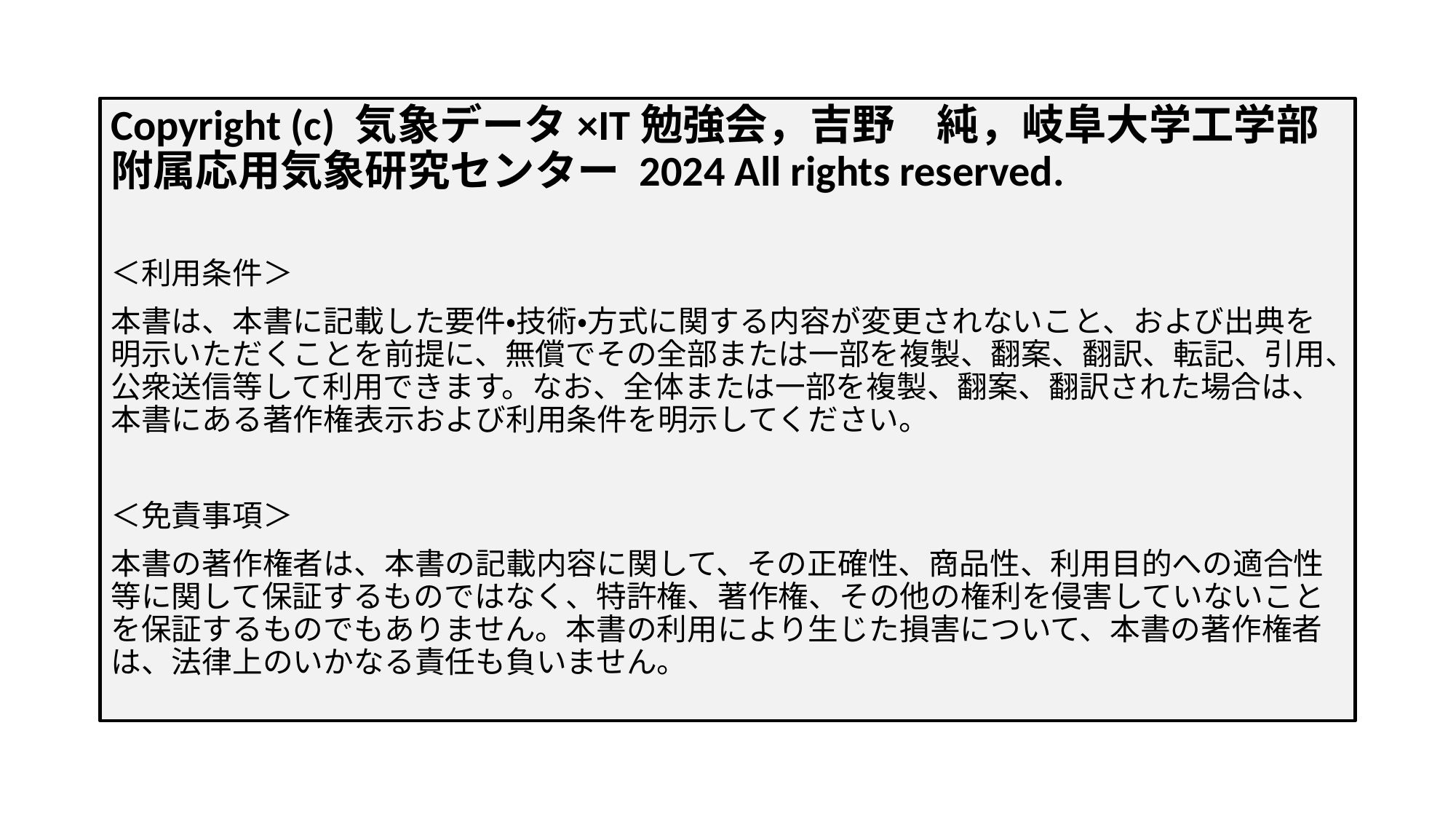

Copyright (c) 気象データ×IT勉強会，吉野　純，岐阜大学工学部附属応用気象研究センター 2024 All rights reserved.

＜利用条件＞
本書は、本書に記載した要件・技術・方式に関する内容が変更されないこと、および出典を明示いただくことを前提に、無償でその全部または一部を複製、翻案、翻訳、転記、引用、公衆送信等して利用できます。なお、全体または一部を複製、翻案、翻訳された場合は、本書にある著作権表示および利用条件を明示してください。

＜免責事項＞
本書の著作権者は、本書の記載内容に関して、その正確性、商品性、利用目的への適合性等に関して保証するものではなく、特許権、著作権、その他の権利を侵害していないことを保証するものでもありません。本書の利用により生じた損害について、本書の著作権者は、法律上のいかなる責任も負いません。